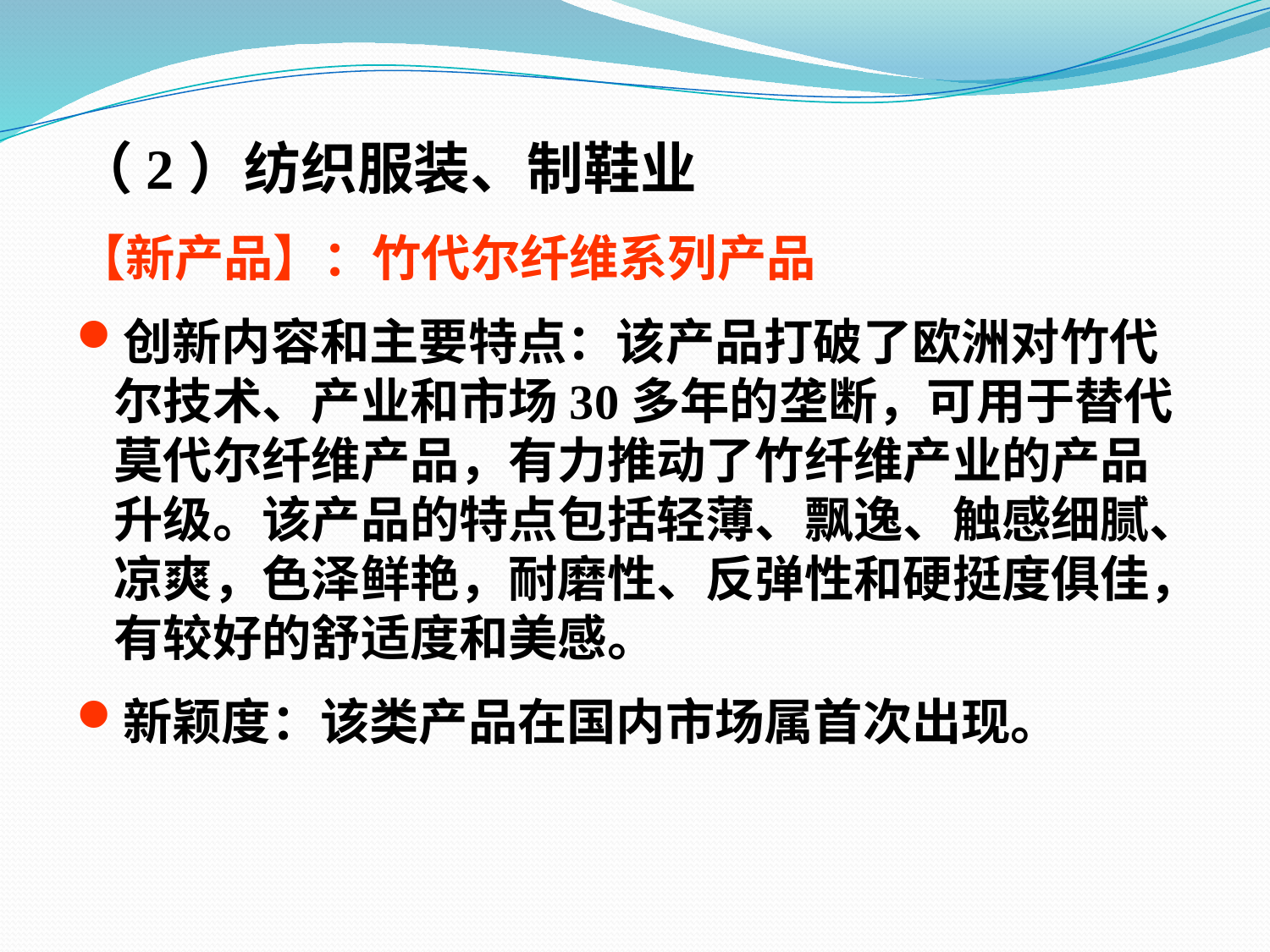

（2）纺织服装、制鞋业
【新产品】：竹代尔纤维系列产品
创新内容和主要特点：该产品打破了欧洲对竹代尔技术、产业和市场30多年的垄断，可用于替代莫代尔纤维产品，有力推动了竹纤维产业的产品升级。该产品的特点包括轻薄、飘逸、触感细腻、凉爽，色泽鲜艳，耐磨性、反弹性和硬挺度俱佳，有较好的舒适度和美感。
新颖度：该类产品在国内市场属首次出现。